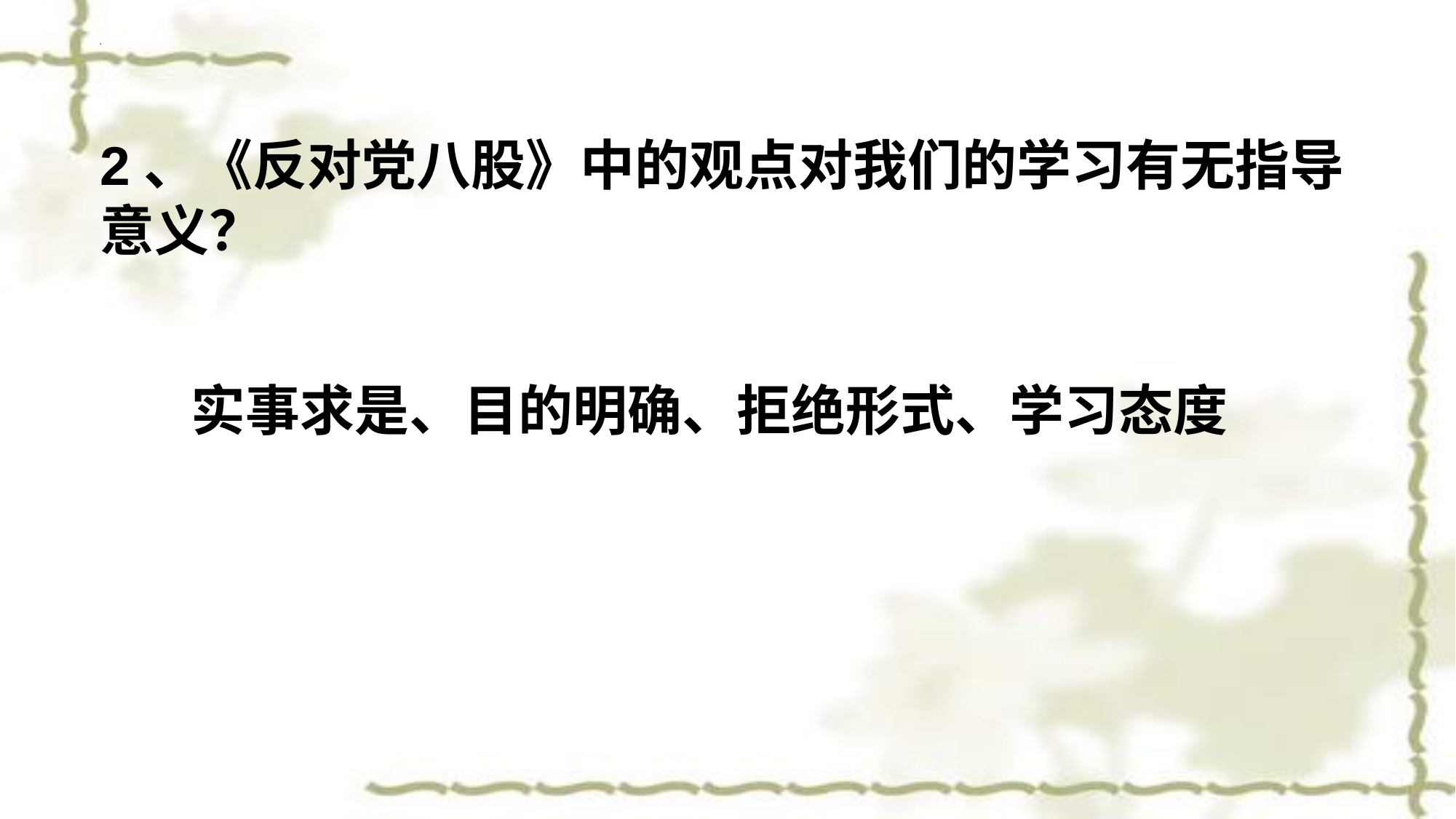

2、《反对党八股》中的观点对我们的学习有无指导意义？
实事求是、目的明确、拒绝形式、学习态度